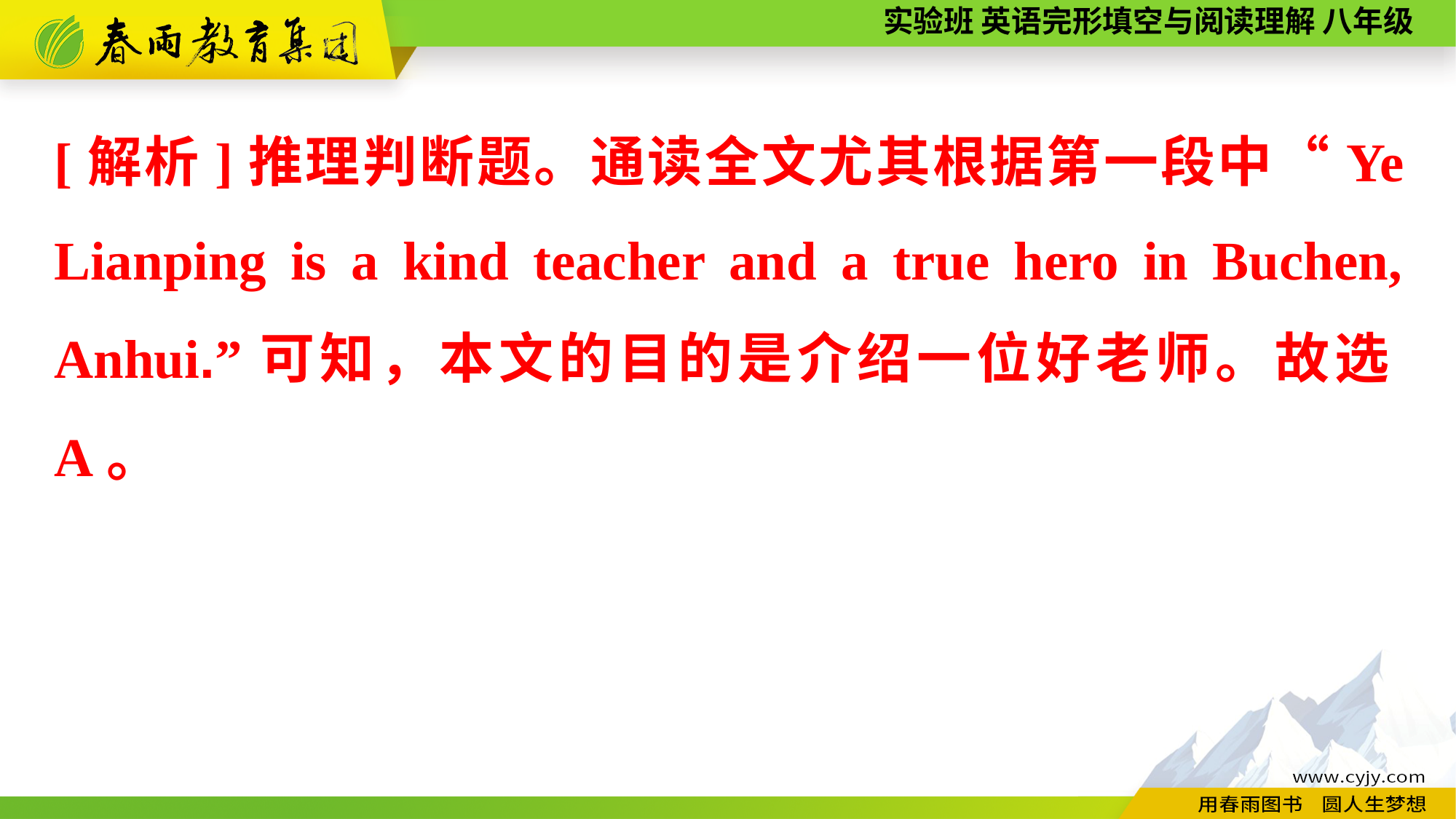

[解析]推理判断题。通读全文尤其根据第一段中“Ye Lianping is a kind teacher and a true hero in Buchen, Anhui.”可知，本文的目的是介绍一位好老师。故选A。